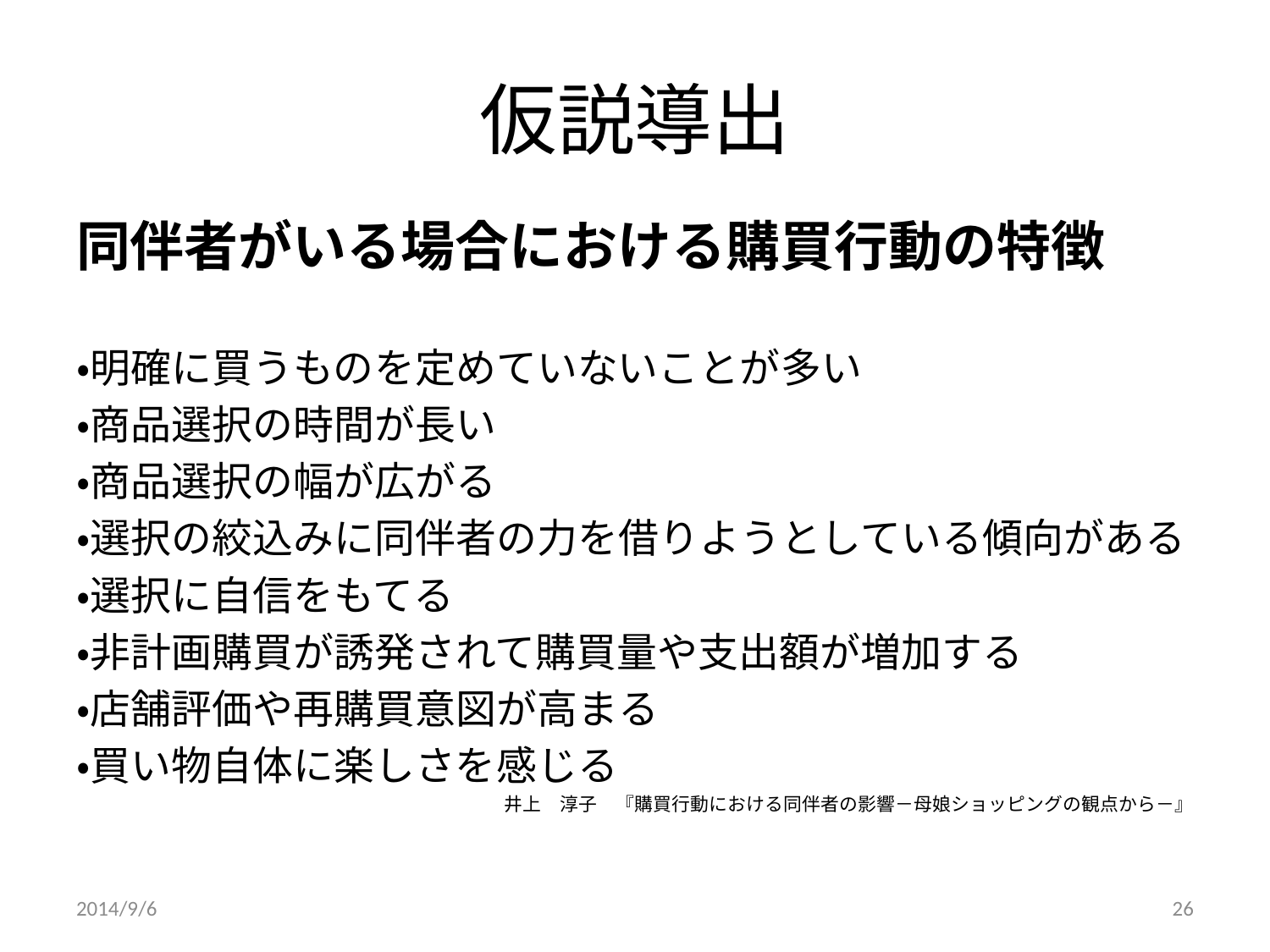

# 仮説導出
同伴者がいる場合における購買行動の特徴

・明確に買うものを定めていないことが多い
・商品選択の時間が長い
・商品選択の幅が広がる
・選択の絞込みに同伴者の力を借りようとしている傾向がある
・選択に自信をもてる
・非計画購買が誘発されて購買量や支出額が増加する
・店舗評価や再購買意図が高まる
・買い物自体に楽しさを感じる
　井上　淳子　『購買行動における同伴者の影響－母娘ショッピングの観点から－』
2014/9/6
26